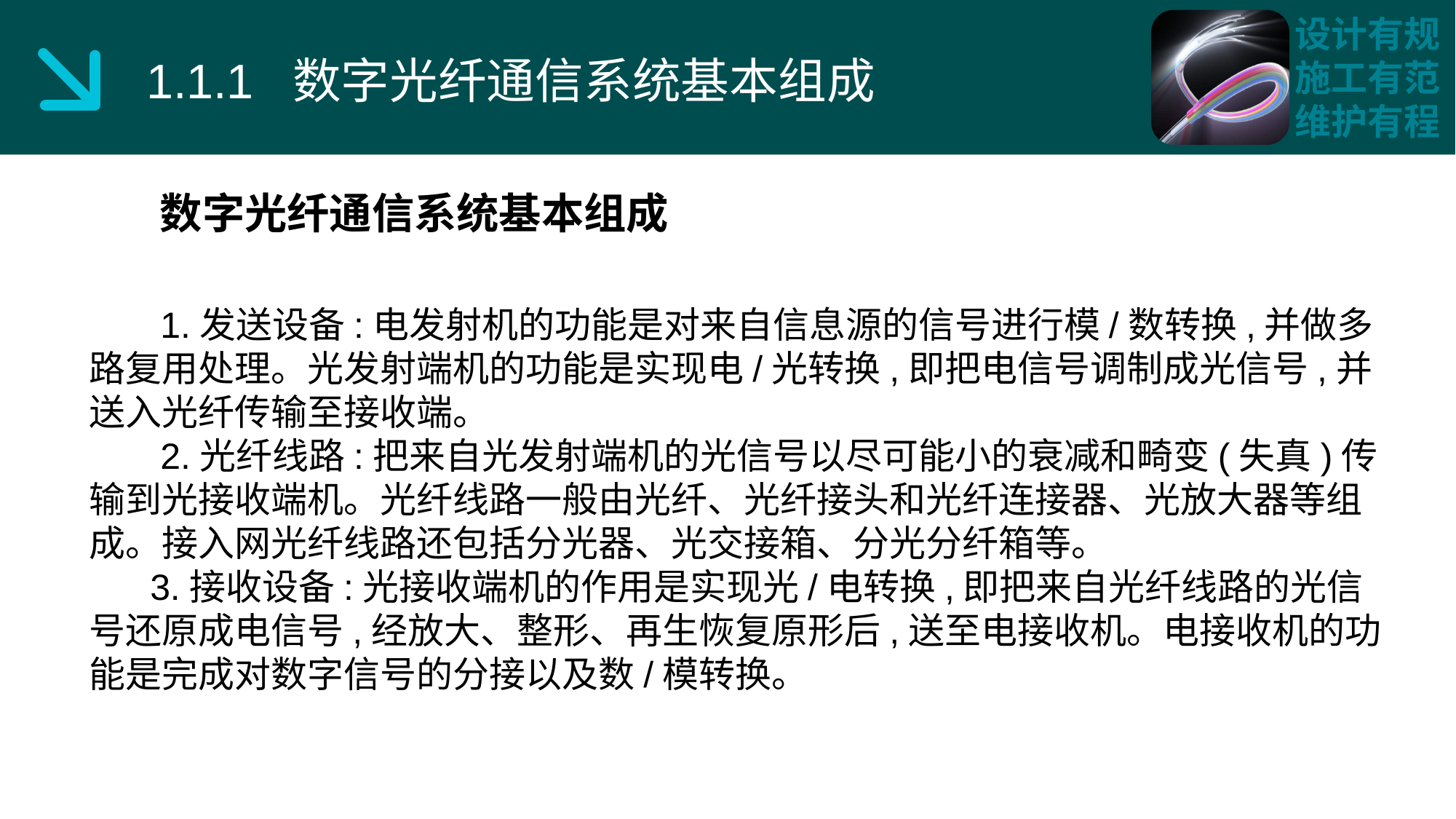

1.1.1  数字光纤通信系统基本组成

数字光纤通信系统基本组成
       1.发送设备:电发射机的功能是对来自信息源的信号进行模/数转换,并做多路复用处理。光发射端机的功能是实现电/光转换,即把电信号调制成光信号,并送入光纤传输至接收端。
       2.光纤线路:把来自光发射端机的光信号以尽可能小的衰减和畸变(失真)传输到光接收端机。光纤线路一般由光纤、光纤接头和光纤连接器、光放大器等组成。接入网光纤线路还包括分光器、光交接箱、分光分纤箱等。
      3.接收设备:光接收端机的作用是实现光/电转换,即把来自光纤线路的光信号还原成电信号,经放大、整形、再生恢复原形后,送至电接收机。电接收机的功能是完成对数字信号的分接以及数/模转换。